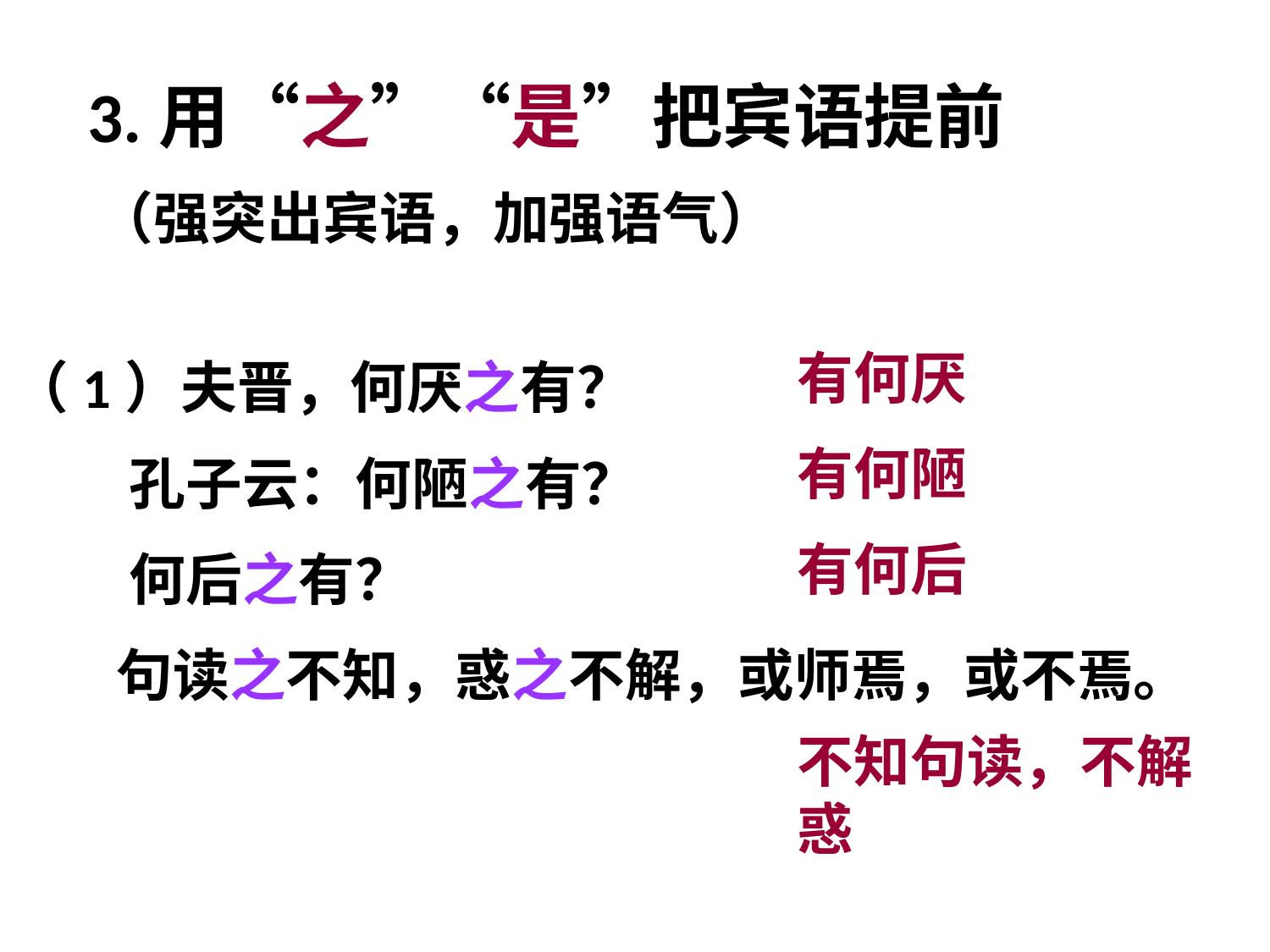

3.用“之”“是”把宾语提前
（强突出宾语，加强语气）
有何厌
有何陋
有何后

不知句读，不解惑
（1）夫晋，何厌之有？
        孔子云：何陋之有？
        何后之有？
       句读之不知，惑之不解，或师焉，或不焉。